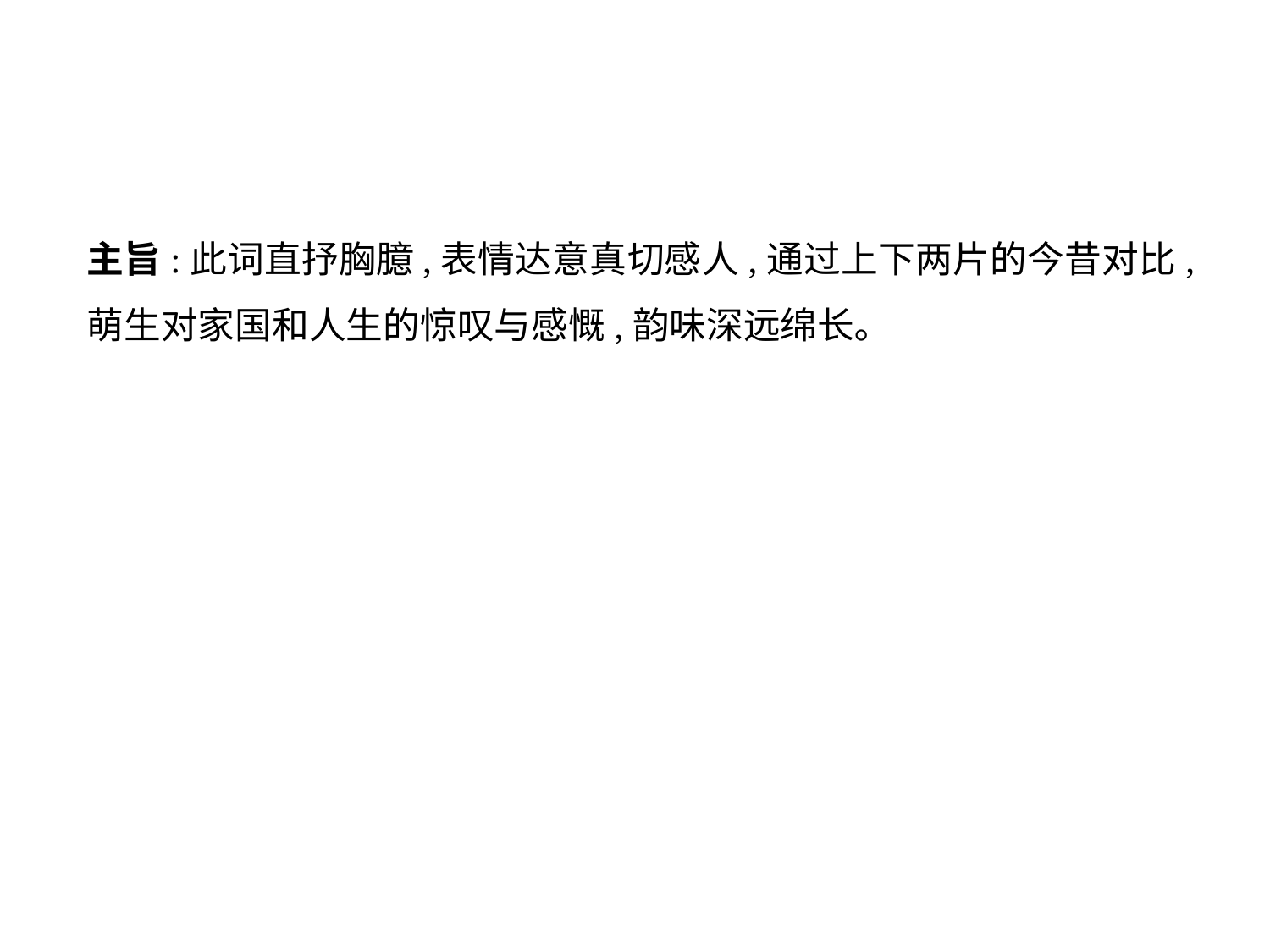

主旨:此词直抒胸臆,表情达意真切感人,通过上下两片的今昔对比,萌生对家国和人生的惊叹与感慨,韵味深远绵长｡